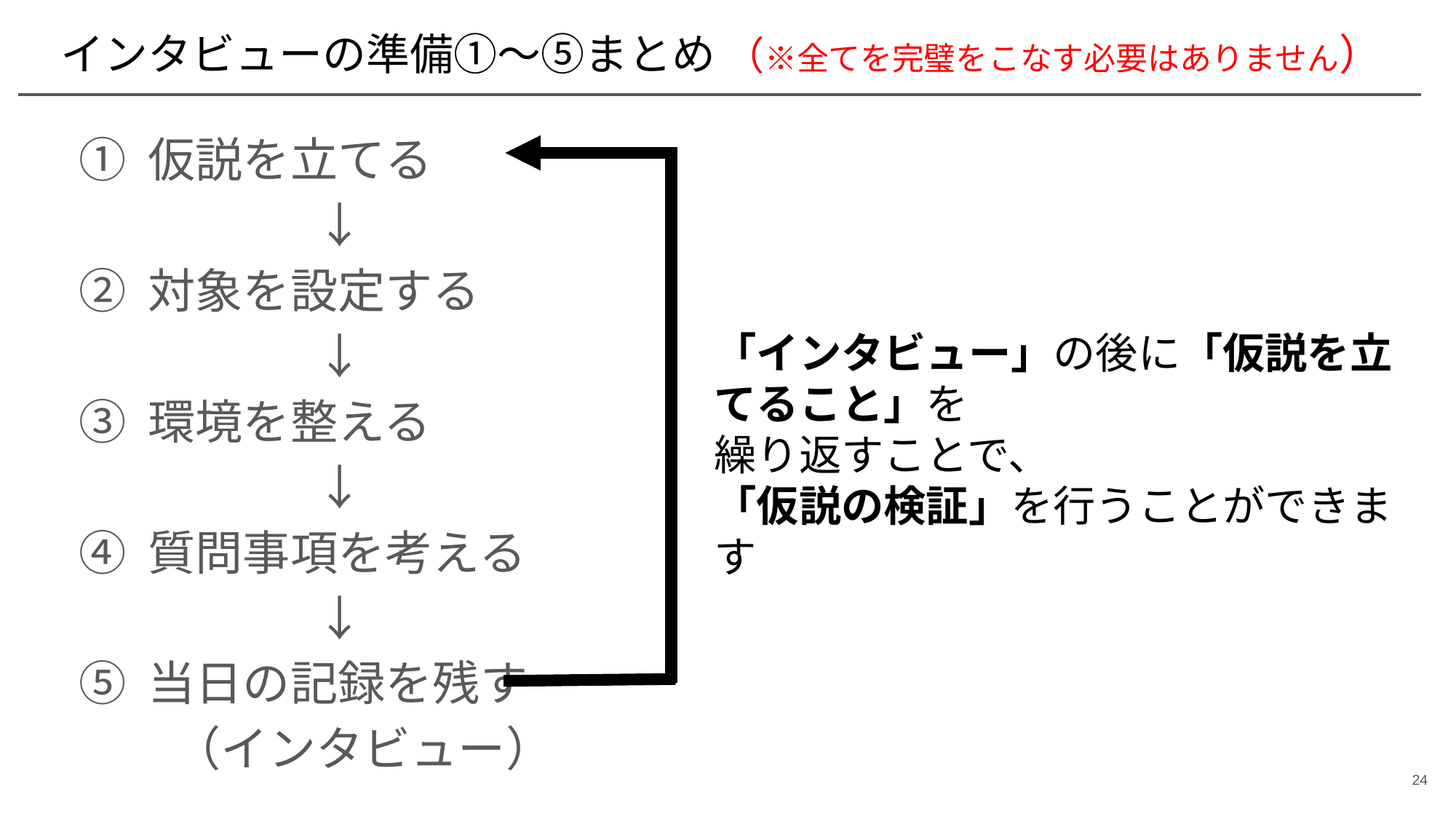

# インタビューの準備①～⑤まとめ （※全てを完璧をこなす必要はありません）
① 仮説を立てる
　　　　　↓
② 対象を設定する
　　　　　↓
③ 環境を整える
　　　　　↓
④ 質問事項を考える
　　　　　↓
⑤ 当日の記録を残す
　　（インタビュー）

「インタビュー」の後に「仮説を立てること」を
繰り返すことで、
「仮説の検証」を行うことができます
24